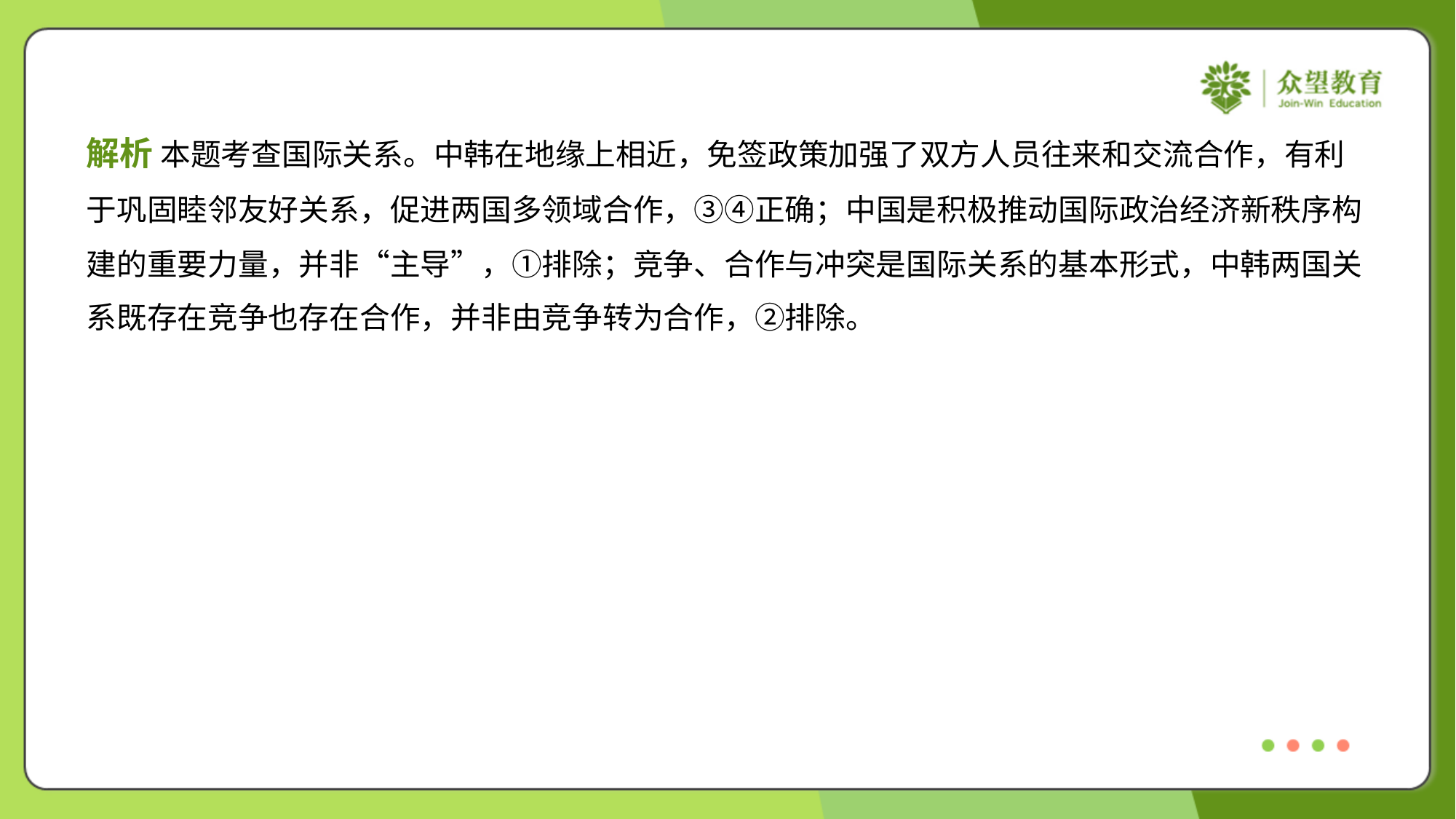

解析 本题考查国际关系。中韩在地缘上相近，免签政策加强了双方人员往来和交流合作，有利
于巩固睦邻友好关系，促进两国多领域合作，③④正确；中国是积极推动国际政治经济新秩序构
建的重要力量，并非“主导”，①排除；竞争、合作与冲突是国际关系的基本形式，中韩两国关
系既存在竞争也存在合作，并非由竞争转为合作，②排除。